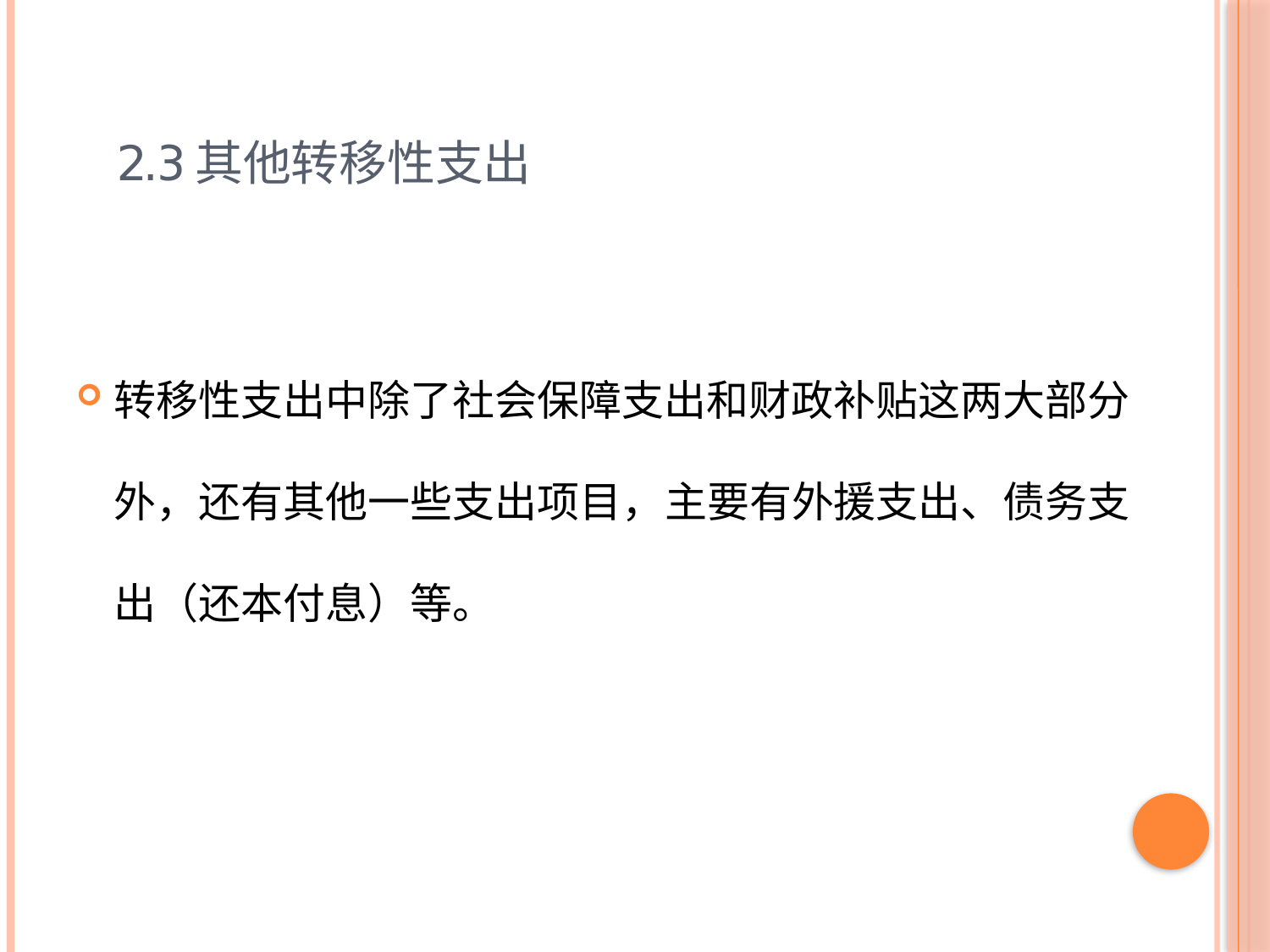

# 2.3其他转移性支出
转移性支出中除了社会保障支出和财政补贴这两大部分外，还有其他一些支出项目，主要有外援支出、债务支出（还本付息）等。